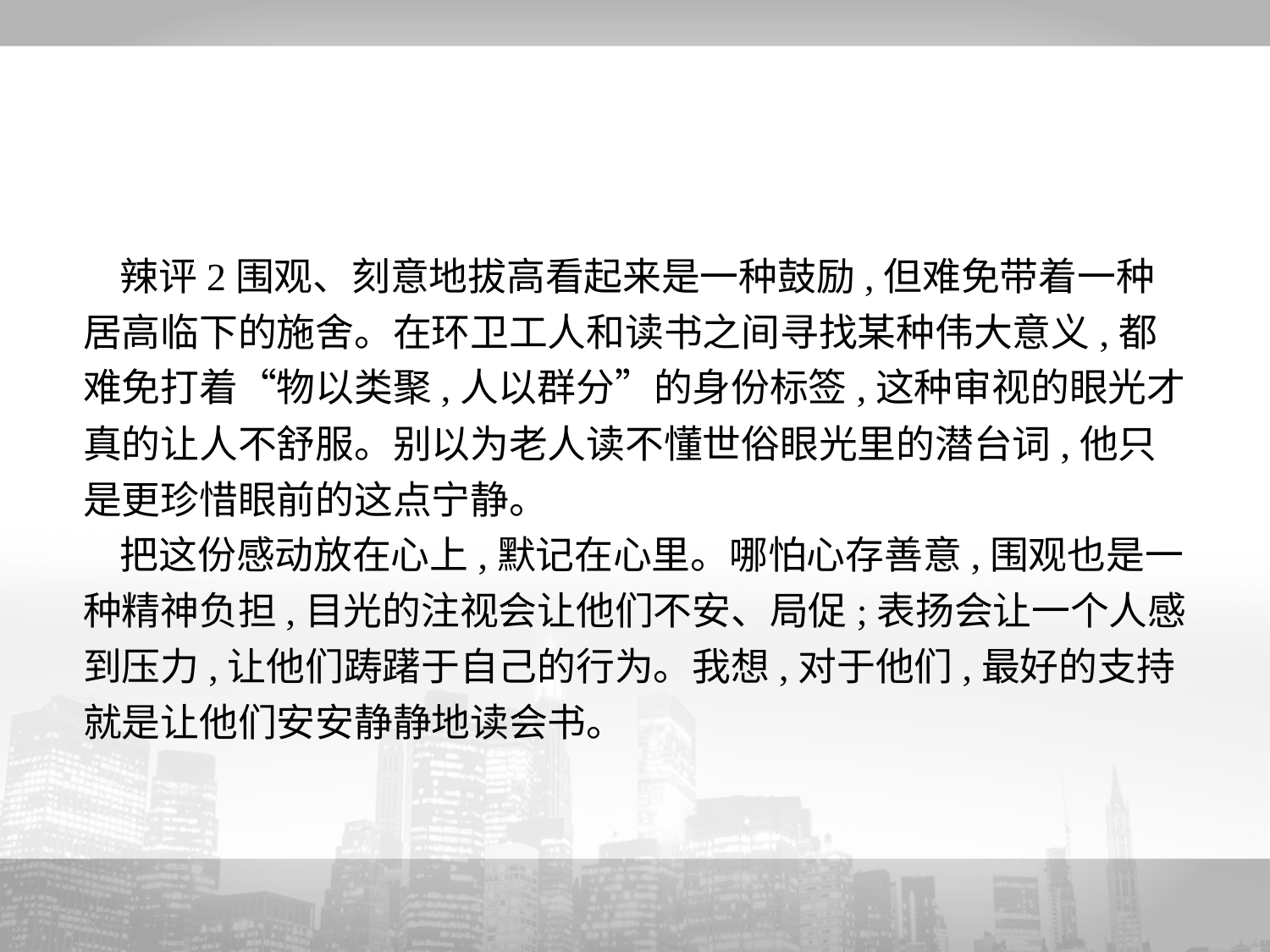

辣评2围观、刻意地拔高看起来是一种鼓励,但难免带着一种居高临下的施舍。在环卫工人和读书之间寻找某种伟大意义,都难免打着“物以类聚,人以群分”的身份标签,这种审视的眼光才真的让人不舒服。别以为老人读不懂世俗眼光里的潜台词,他只是更珍惜眼前的这点宁静。
把这份感动放在心上,默记在心里。哪怕心存善意,围观也是一种精神负担,目光的注视会让他们不安、局促;表扬会让一个人感到压力,让他们踌躇于自己的行为。我想,对于他们,最好的支持就是让他们安安静静地读会书。